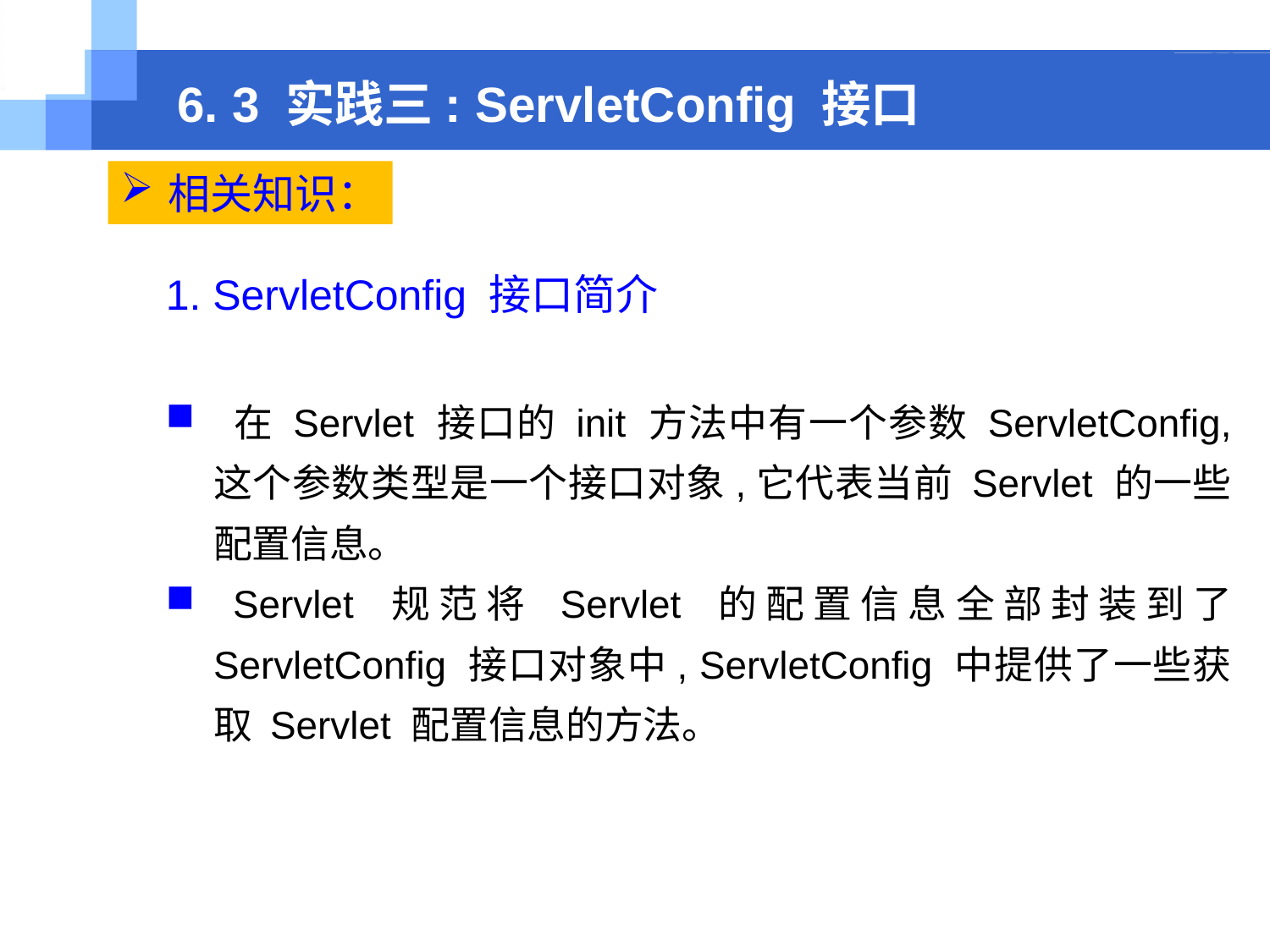

6. 3 实践三: ServletConfig 接口
相关知识：
1. ServletConfig 接口简介

 在 Servlet 接口的 init 方法中有一个参数 ServletConfig, 这个参数类型是一个接口对象,它代表当前 Servlet 的一些配置信息。
 Servlet 规范将 Servlet 的配置信息全部封装到了 ServletConfig 接口对象中, ServletConfig 中提供了一些获取 Servlet 配置信息的方法。